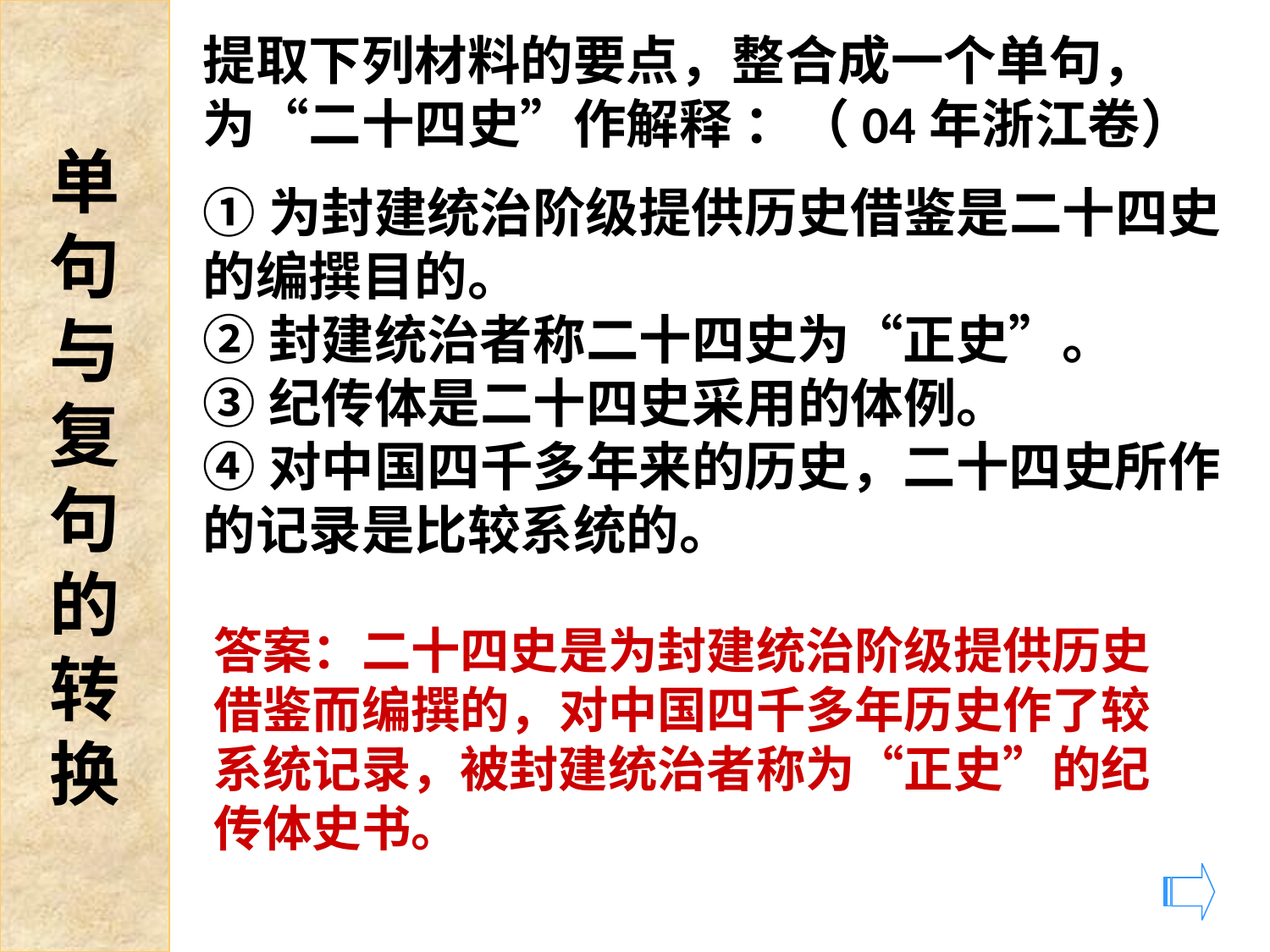

单
句
与
复
句
的
转
换
提取下列材料的要点，整合成一个单句，为“二十四史”作解释 ：（04年浙江卷）
①为封建统治阶级提供历史借鉴是二十四史的编撰目的。
②封建统治者称二十四史为“正史”。
③纪传体是二十四史采用的体例。
④对中国四千多年来的历史，二十四史所作的记录是比较系统的。
答案：二十四史是为封建统治阶级提供历史借鉴而编撰的，对中国四千多年历史作了较系统记录，被封建统治者称为“正史”的纪传体史书。